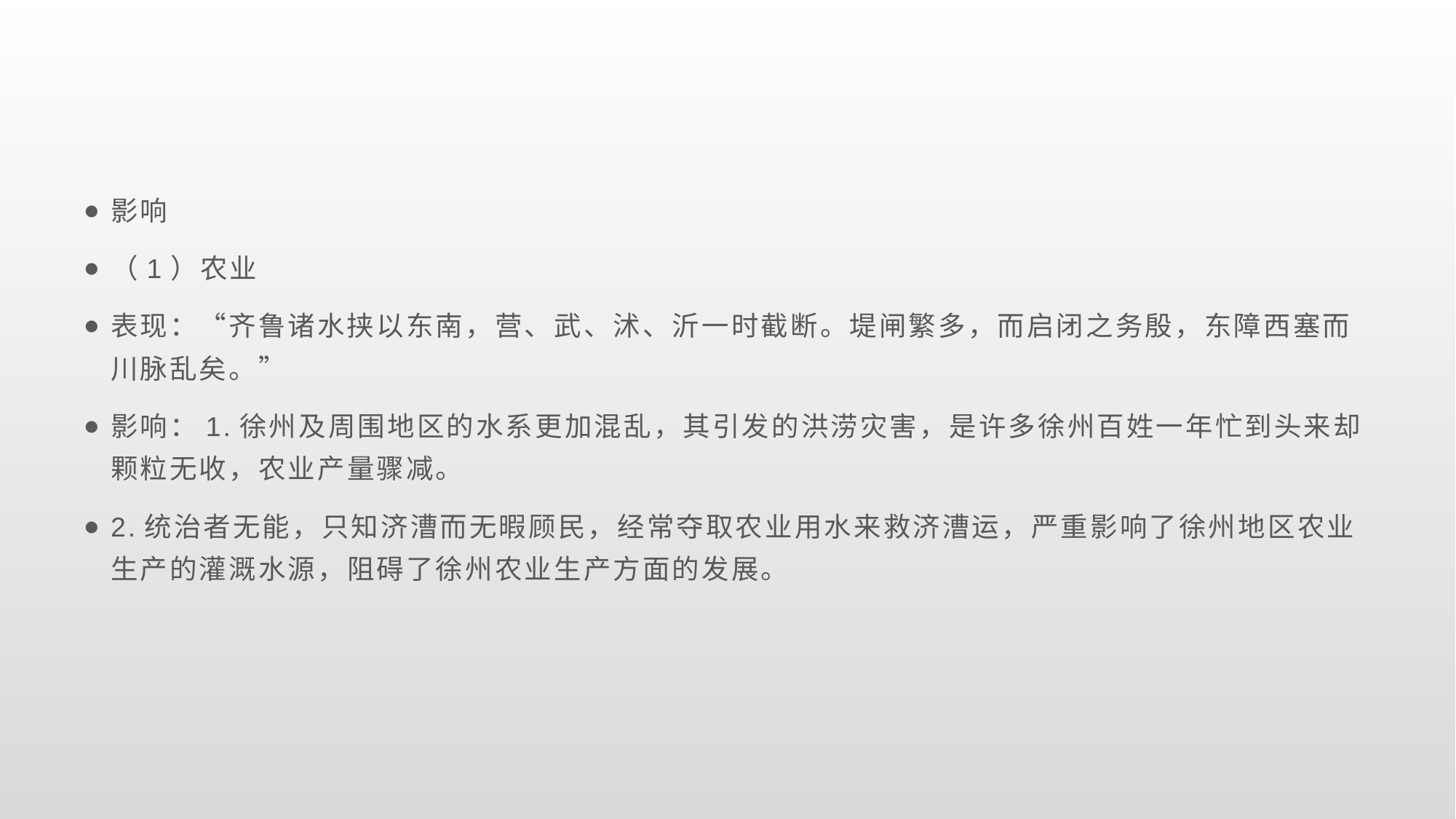

影响
（1）农业
表现：“齐鲁诸水挟以东南，营、武、沭、沂一时截断。堤闸繁多，而启闭之务殷，东障西塞而川脉乱矣。”
影响：1.徐州及周围地区的水系更加混乱，其引发的洪涝灾害，是许多徐州百姓一年忙到头来却颗粒无收，农业产量骤减。
2.统治者无能，只知济漕而无暇顾民，经常夺取农业用水来救济漕运，严重影响了徐州地区农业生产的灌溉水源，阻碍了徐州农业生产方面的发展。